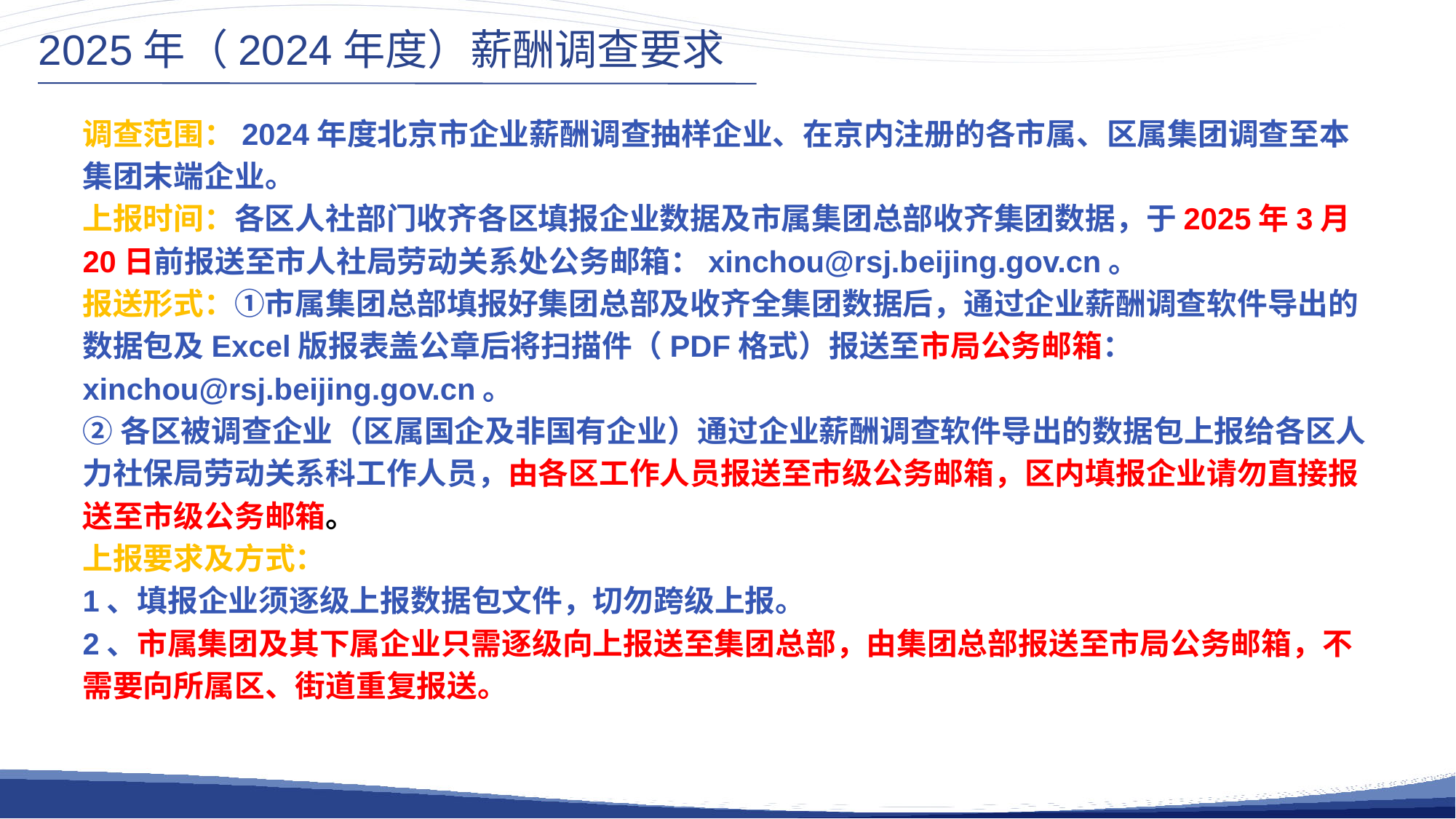

2025年（2024年度）薪酬调查要求
调查范围：2024年度北京市企业薪酬调查抽样企业、在京内注册的各市属、区属集团调查至本集团末端企业。
上报时间：各区人社部门收齐各区填报企业数据及市属集团总部收齐集团数据，于2025年3月20日前报送至市人社局劳动关系处公务邮箱：xinchou@rsj.beijing.gov.cn。
报送形式：①市属集团总部填报好集团总部及收齐全集团数据后，通过企业薪酬调查软件导出的数据包及Excel版报表盖公章后将扫描件（PDF格式）报送至市局公务邮箱：xinchou@rsj.beijing.gov.cn。
②各区被调查企业（区属国企及非国有企业）通过企业薪酬调查软件导出的数据包上报给各区人力社保局劳动关系科工作人员，由各区工作人员报送至市级公务邮箱，区内填报企业请勿直接报送至市级公务邮箱。
上报要求及方式：
1、填报企业须逐级上报数据包文件，切勿跨级上报。
2、市属集团及其下属企业只需逐级向上报送至集团总部，由集团总部报送至市局公务邮箱，不需要向所属区、街道重复报送。